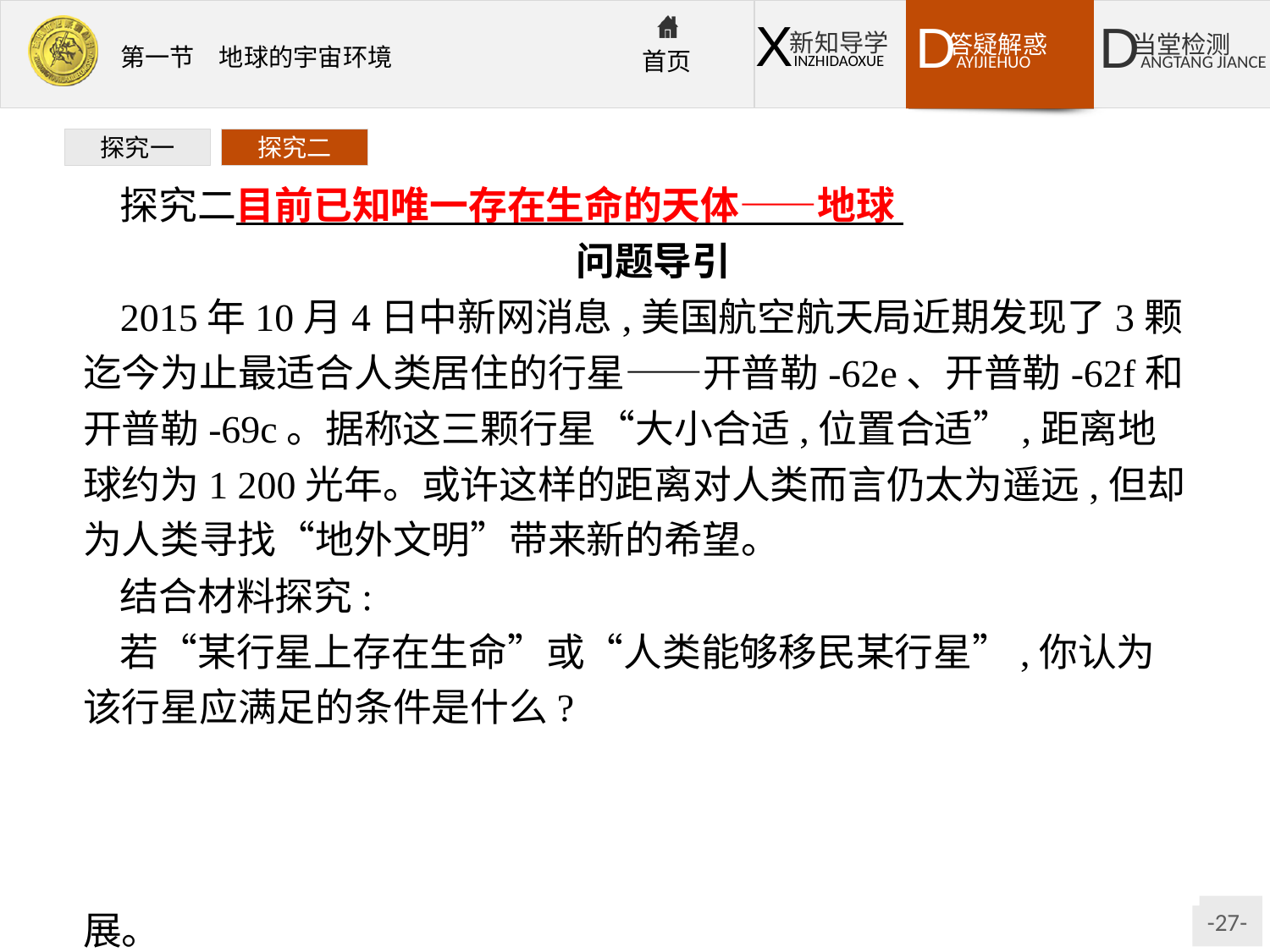

探究一
探究二
探究二目前已知唯一存在生命的天体——地球
问题导引
2015年10月4日中新网消息,美国航空航天局近期发现了3颗迄今为止最适合人类居住的行星——开普勒-62e、开普勒-62f和开普勒-69c。据称这三颗行星“大小合适,位置合适”,距离地球约为1 200光年。或许这样的距离对人类而言仍太为遥远,但却为人类寻找“地外文明”带来新的希望。
结合材料探究:
若“某行星上存在生命”或“人类能够移民某行星”,你认为该行星应满足的条件是什么?
提示:分析一个行星是否适合生命的存在和发展,或适合人类居住,应借助地球上适合生命存在和发展的温度、大气和水三个方面的条件来考虑,只有满足了这些条件,才可能有生命的存在和发展。